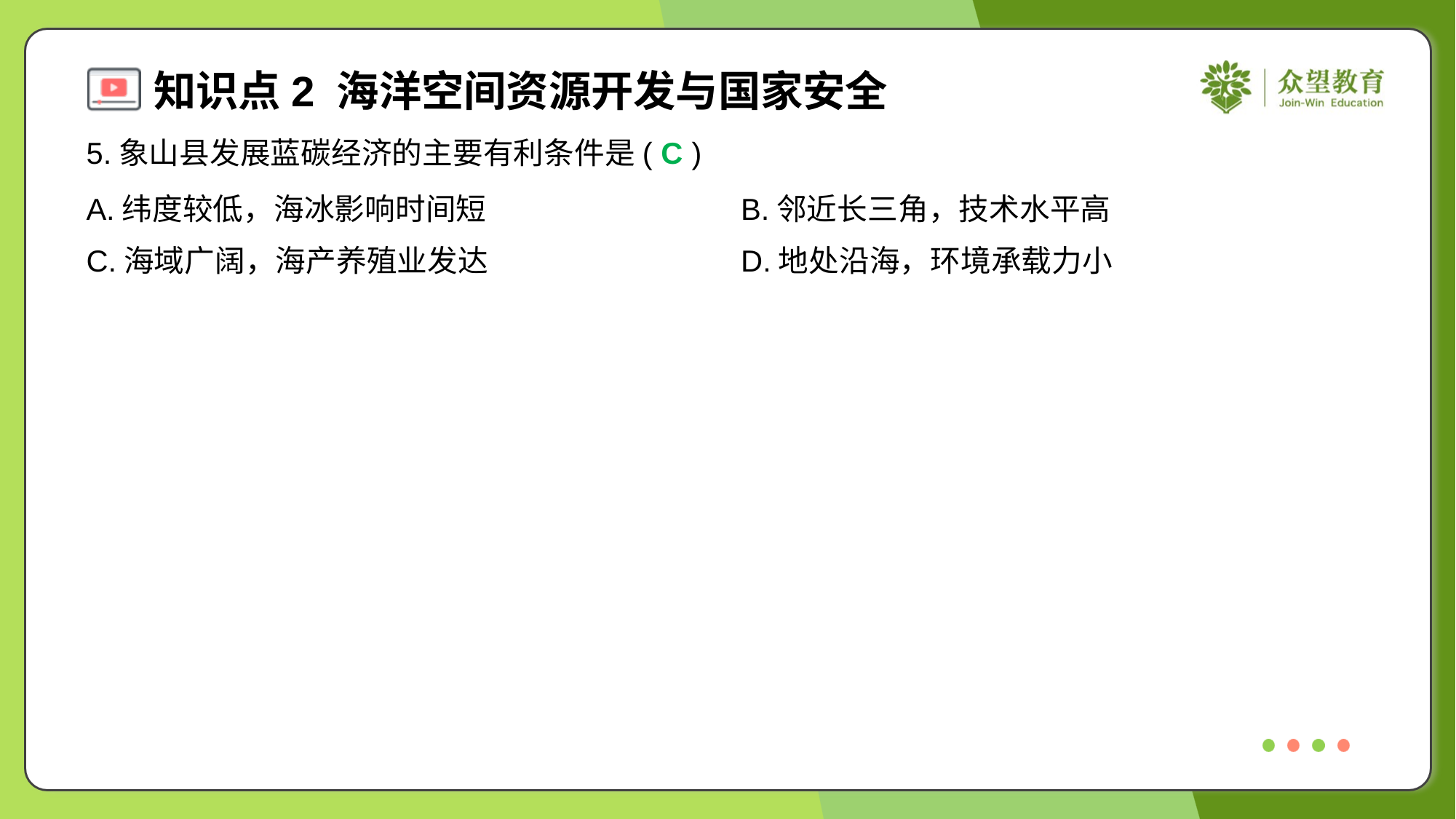

5.象山县发展蓝碳经济的主要有利条件是(     )
C
A.纬度较低，海冰影响时间短	B.邻近长三角，技术水平高
C.海域广阔，海产养殖业发达	D.地处沿海，环境承载力小